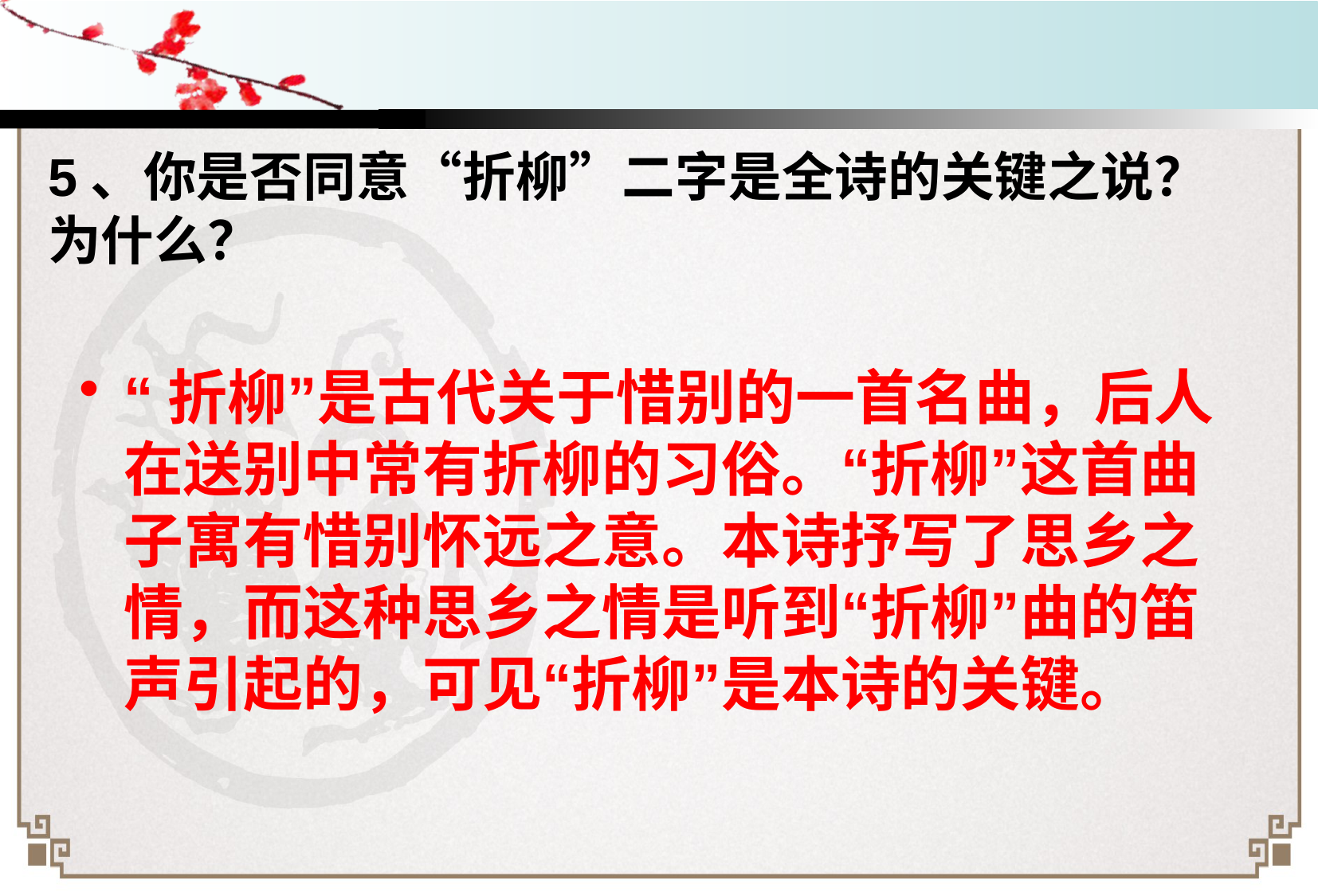

5、你是否同意“折柳”二字是全诗的关键之说？为什么？
“折柳”是古代关于惜别的一首名曲，后人在送别中常有折柳的习俗。“折柳”这首曲子寓有惜别怀远之意。本诗抒写了思乡之情，而这种思乡之情是听到“折柳”曲的笛声引起的，可见“折柳”是本诗的关键。